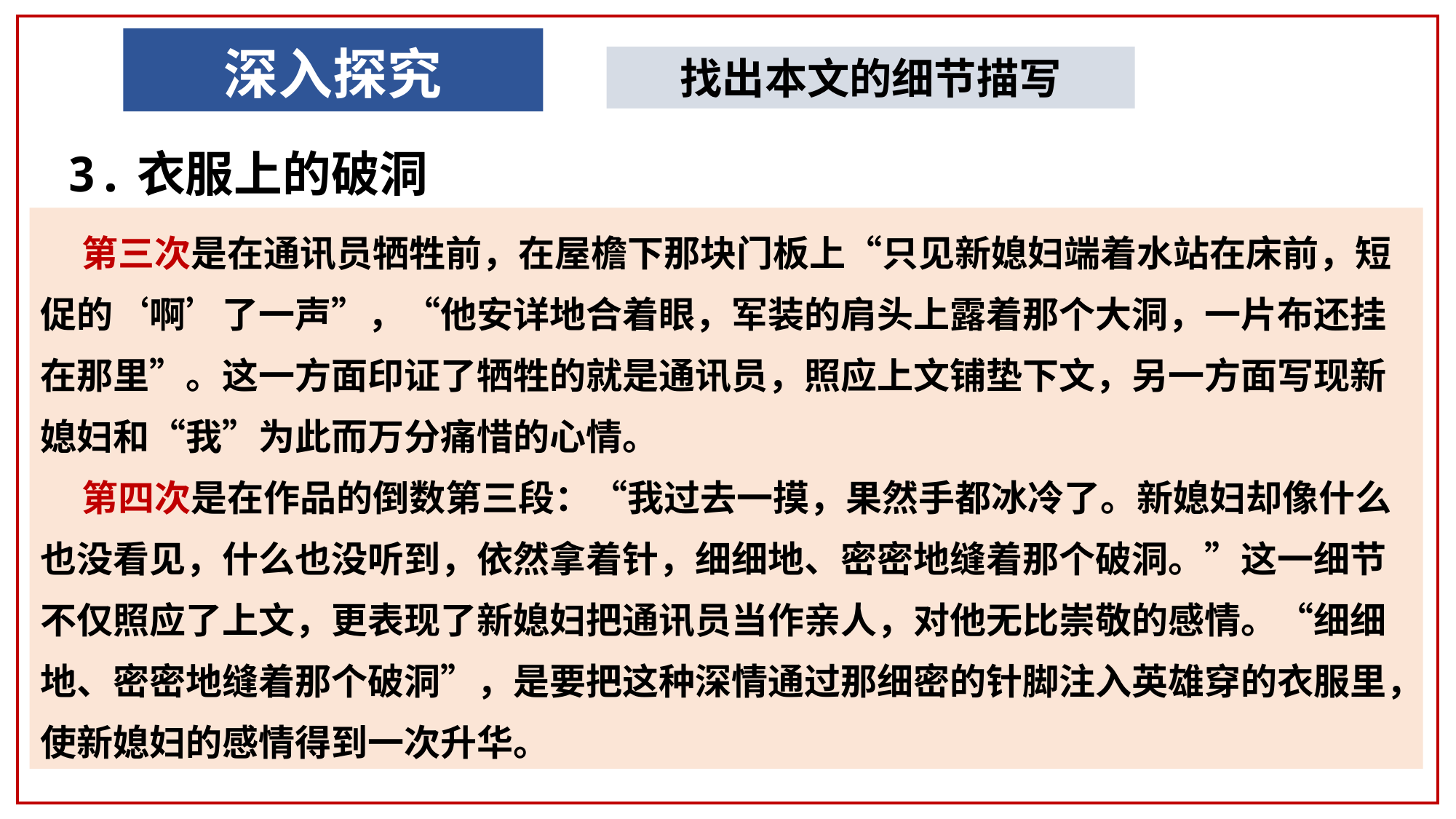

深入探究
找出本文的细节描写
3.衣服上的破洞
    第三次是在通讯员牺牲前，在屋檐下那块门板上“只见新媳妇端着水站在床前，短促的‘啊’了一声”，“他安详地合着眼，军装的肩头上露着那个大洞，一片布还挂在那里”。这一方面印证了牺牲的就是通讯员，照应上文铺垫下文，另一方面写现新媳妇和“我”为此而万分痛惜的心情。
    第四次是在作品的倒数第三段：“我过去一摸，果然手都冰冷了。新媳妇却像什么也没看见，什么也没听到，依然拿着针，细细地、密密地缝着那个破洞。”这一细节不仅照应了上文，更表现了新媳妇把通讯员当作亲人，对他无比崇敬的感情。“细细地、密密地缝着那个破洞”，是要把这种深情通过那细密的针脚注入英雄穿的衣服里，使新媳妇的感情得到一次升华。